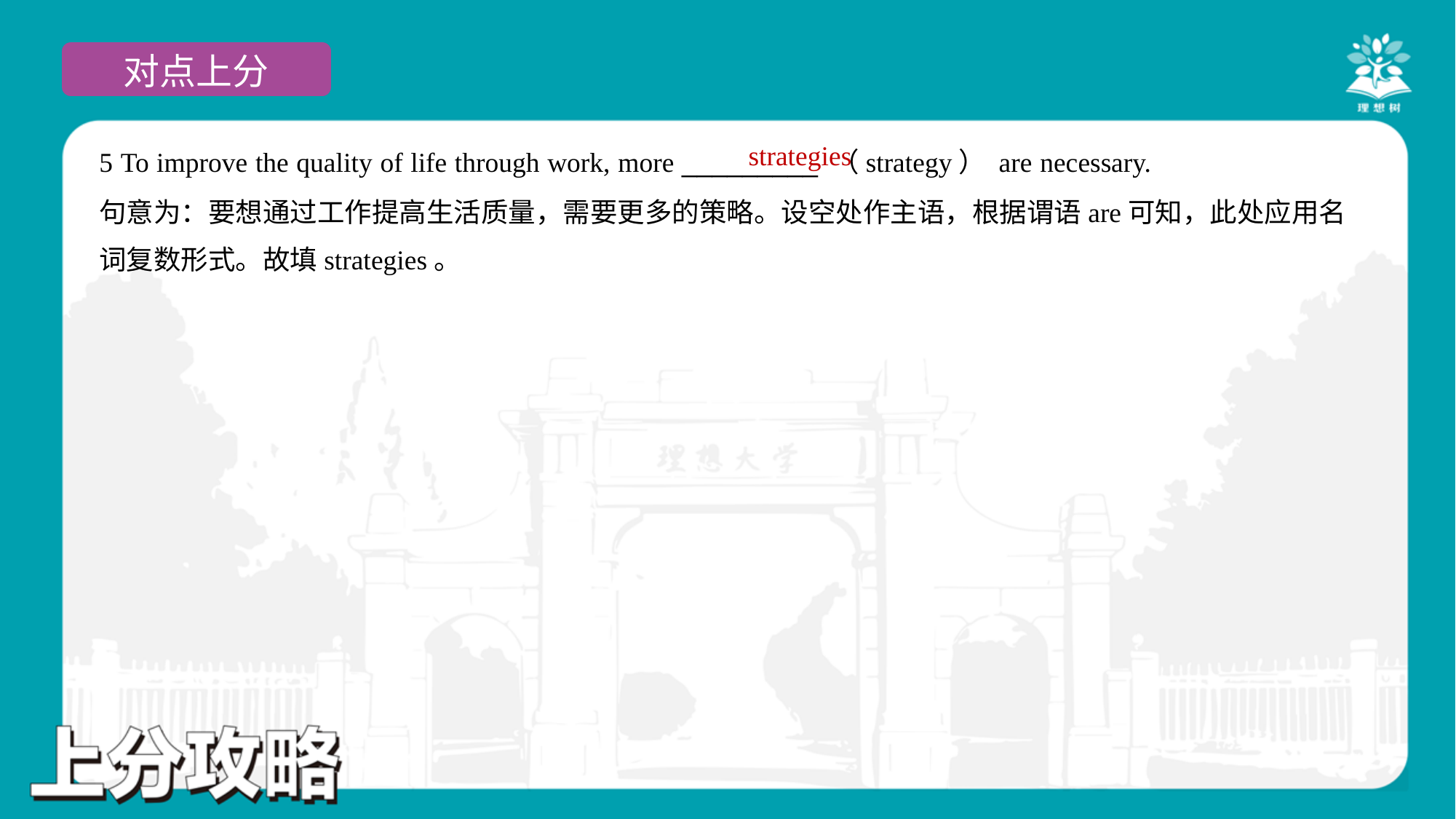

strategies
5 To improve the quality of life through work, more _________ （strategy） are necessary.
句意为：要想通过工作提高生活质量，需要更多的策略。设空处作主语，根据谓语are可知，此处应用名
词复数形式。故填strategies。